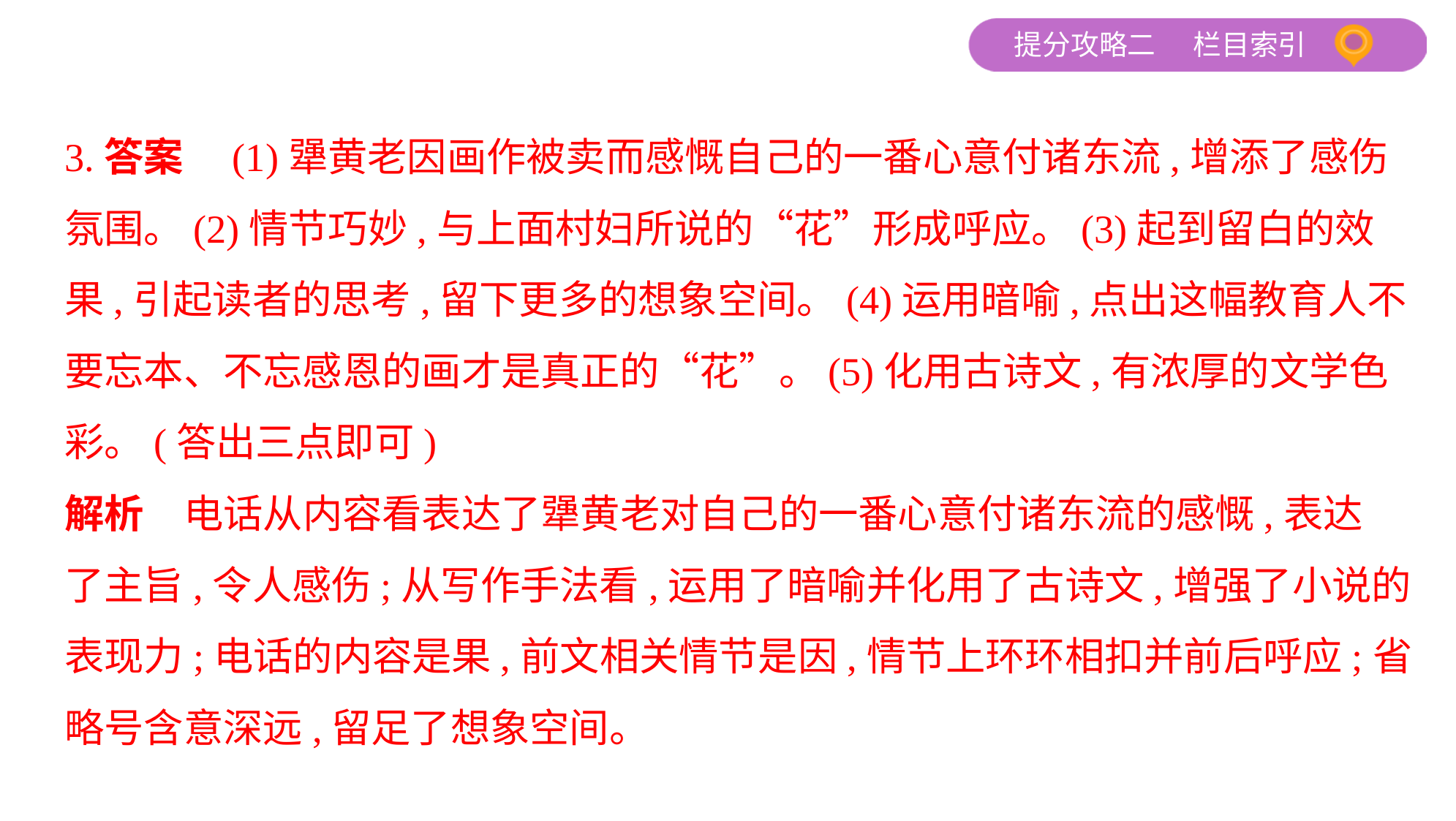

3.答案　(1)犟黄老因画作被卖而感慨自己的一番心意付诸东流,增添了感伤
氛围。(2)情节巧妙,与上面村妇所说的“花”形成呼应。(3)起到留白的效
果,引起读者的思考,留下更多的想象空间。(4)运用暗喻,点出这幅教育人不
要忘本、不忘感恩的画才是真正的“花”。(5)化用古诗文,有浓厚的文学色
彩。(答出三点即可)
解析　电话从内容看表达了犟黄老对自己的一番心意付诸东流的感慨,表达
了主旨,令人感伤;从写作手法看,运用了暗喻并化用了古诗文,增强了小说的
表现力;电话的内容是果,前文相关情节是因,情节上环环相扣并前后呼应;省
略号含意深远,留足了想象空间。